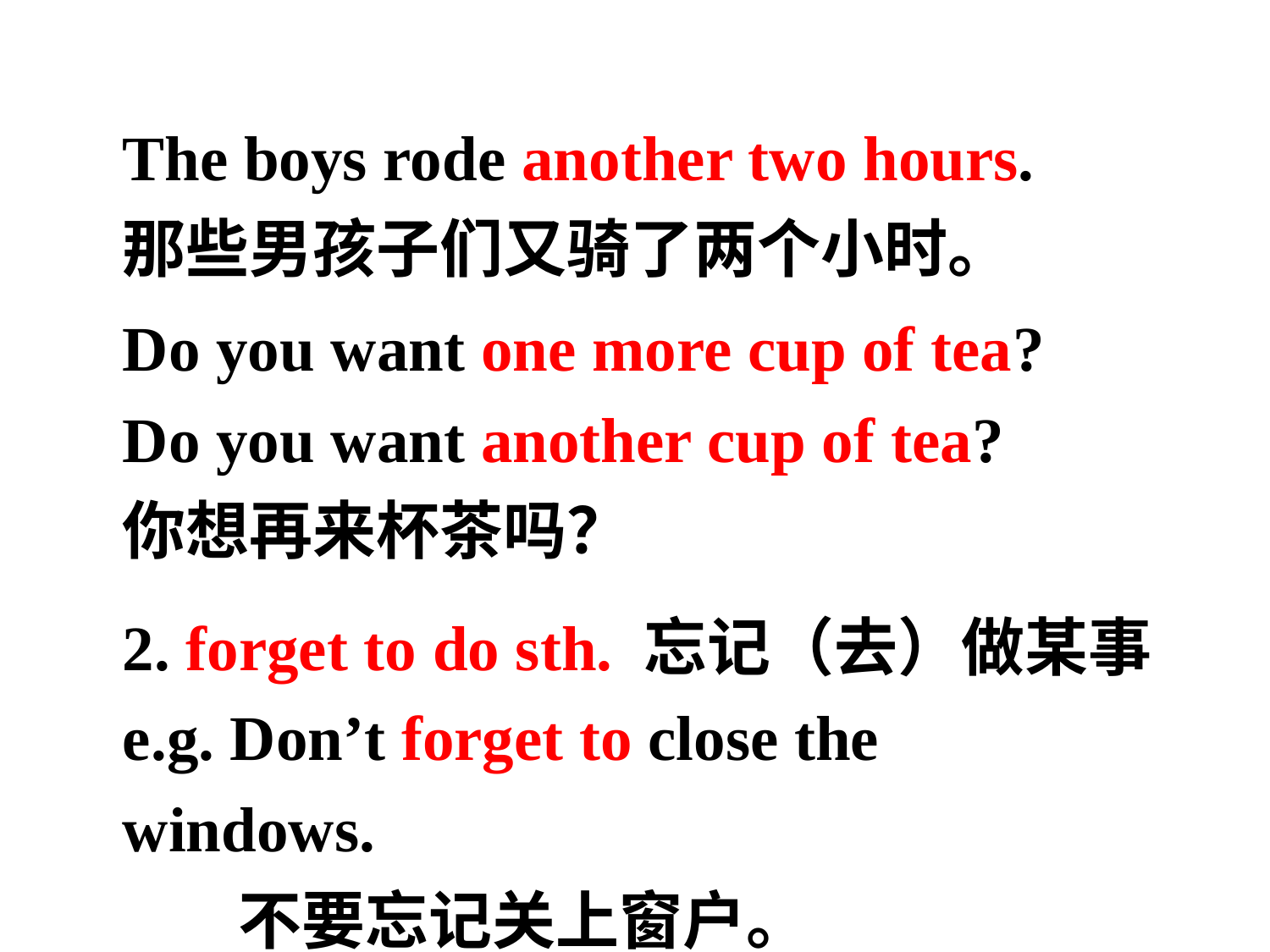

The boys rode another two hours.
那些男孩子们又骑了两个小时。
Do you want one more cup of tea?
Do you want another cup of tea?
你想再来杯茶吗？
2. forget to do sth. 忘记（去）做某事
e.g. Don’t forget to close the windows.
       不要忘记关上窗户。